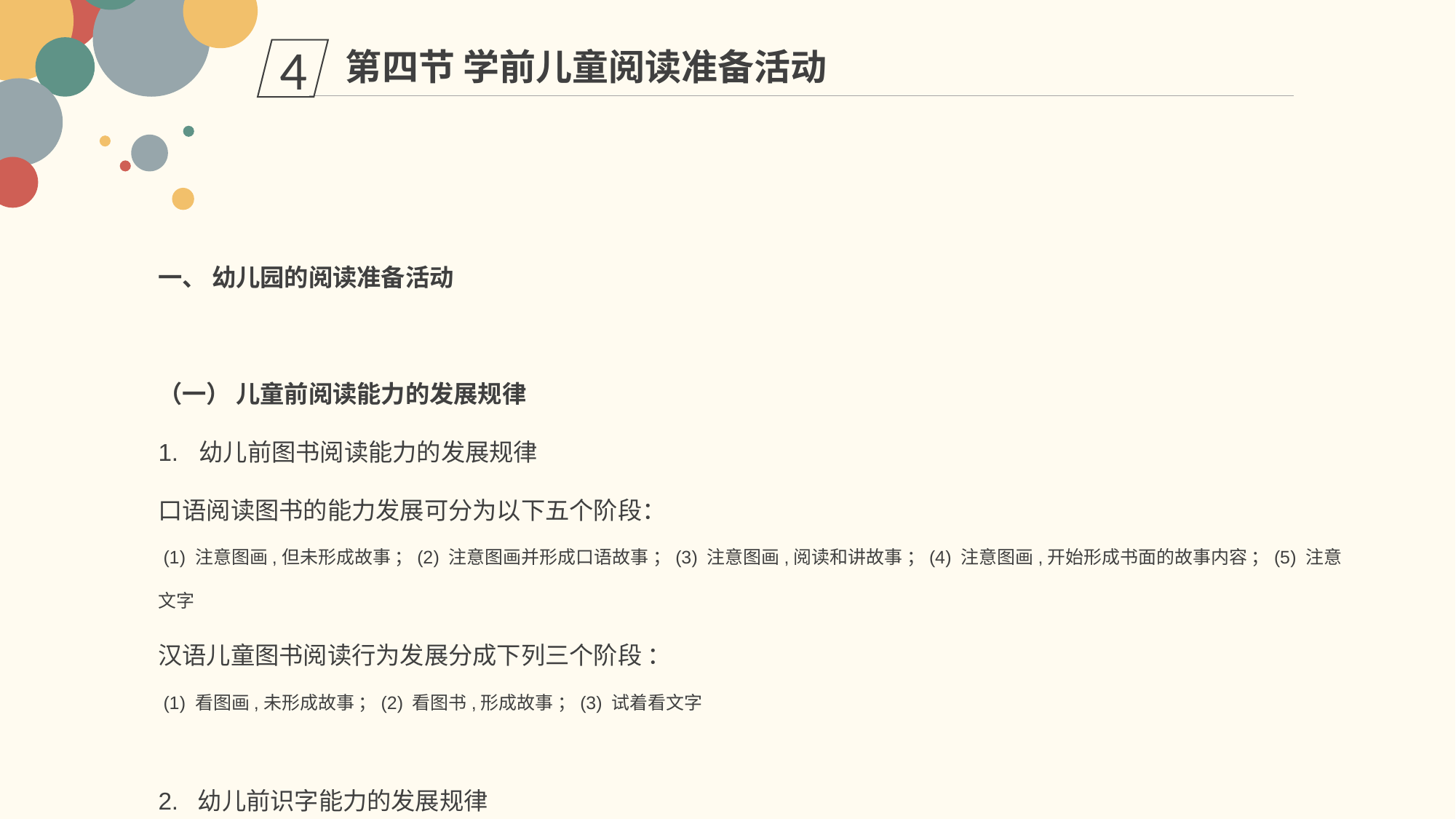

第四节 学前儿童阅读准备活动
4
一、 幼儿园的阅读准备活动

（一） 儿童前阅读能力的发展规律
幼儿前图书阅读能力的发展规律
口语阅读图书的能力发展可分为以下五个阶段：
 (1) 注意图画,但未形成故事 ；(2) 注意图画并形成口语故事 ；(3) 注意图画,阅读和讲故事 ；(4) 注意图画,开始形成书面的故事内容 ；(5) 注意文字
汉语儿童图书阅读行为发展分成下列三个阶段 ：
 (1) 看图画,未形成故事 ；(2) 看图书,形成故事 ；(3) 试着看文字

2.  幼儿前识字能力的发展规律